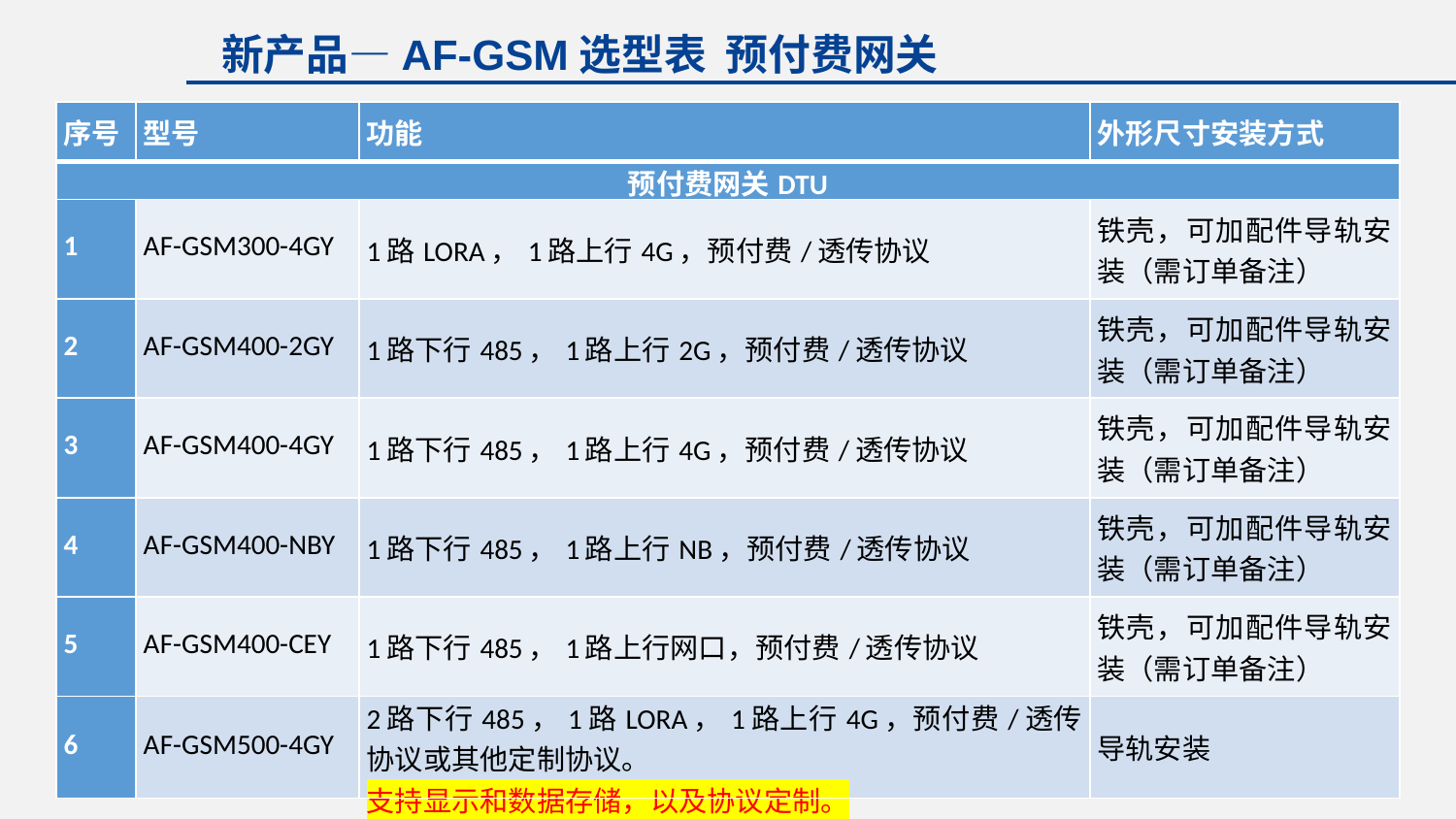

新产品—AF-GSM选型表  预付费网关
| 序号 | 型号 | 功能 | 外形尺寸安装方式 |
| --- | --- | --- | --- |
| 预付费网关DTU |  |  |  |
| 1 | AF-GSM300-4GY | 1路LORA，1路上行4G，预付费/透传协议 | 铁壳，可加配件导轨安装（需订单备注） |
| 2 | AF-GSM400-2GY | 1路下行485，1路上行2G，预付费/透传协议 | 铁壳，可加配件导轨安装（需订单备注） |
| 3 | AF-GSM400-4GY | 1路下行485，1路上行4G，预付费/透传协议 | 铁壳，可加配件导轨安装（需订单备注） |
| 4 | AF-GSM400-NBY | 1路下行485，1路上行NB，预付费/透传协议 | 铁壳，可加配件导轨安装（需订单备注） |
| 5 | AF-GSM400-CEY | 1路下行485，1路上行网口，预付费/透传协议 | 铁壳，可加配件导轨安装（需订单备注） |
| 6 | AF-GSM500-4GY | 2路下行485，1路LORA，1路上行4G，预付费/透传协议或其他定制协议。 支持显示和数据存储，以及协议定制。 | 导轨安装 |